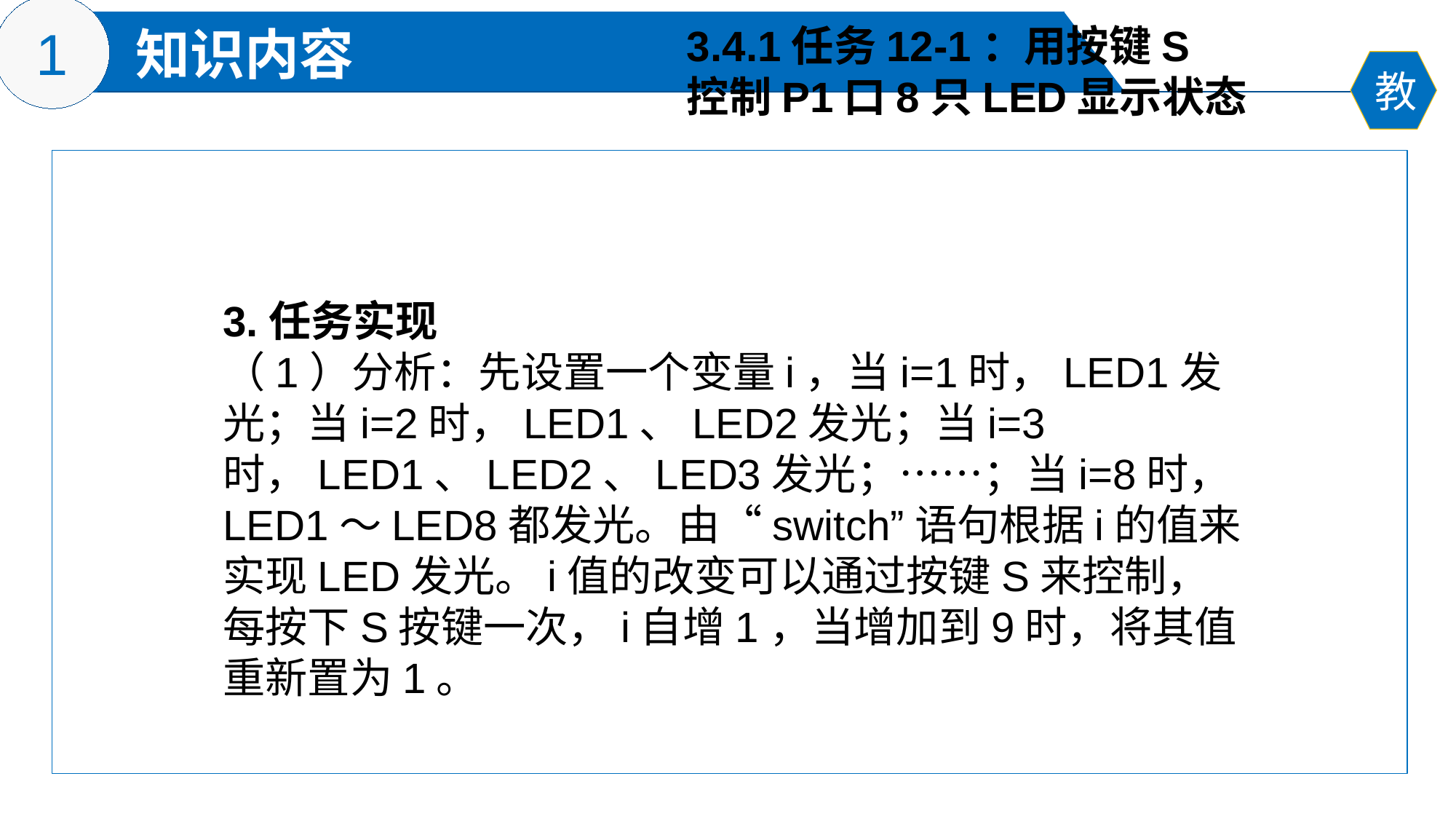

3.4.1任务12-1：用按键S
控制P1口8只LED显示状态
3.任务实现
（1）分析：先设置一个变量i，当i=1时，LED1发光；当i=2时，LED1、LED2发光；当i=3时，LED1、LED2、LED3发光；……；当i=8时，LED1～LED8都发光。由“switch”语句根据i的值来实现LED发光。i值的改变可以通过按键S来控制，每按下S按键一次，i自增1，当增加到9时，将其值重新置为1。